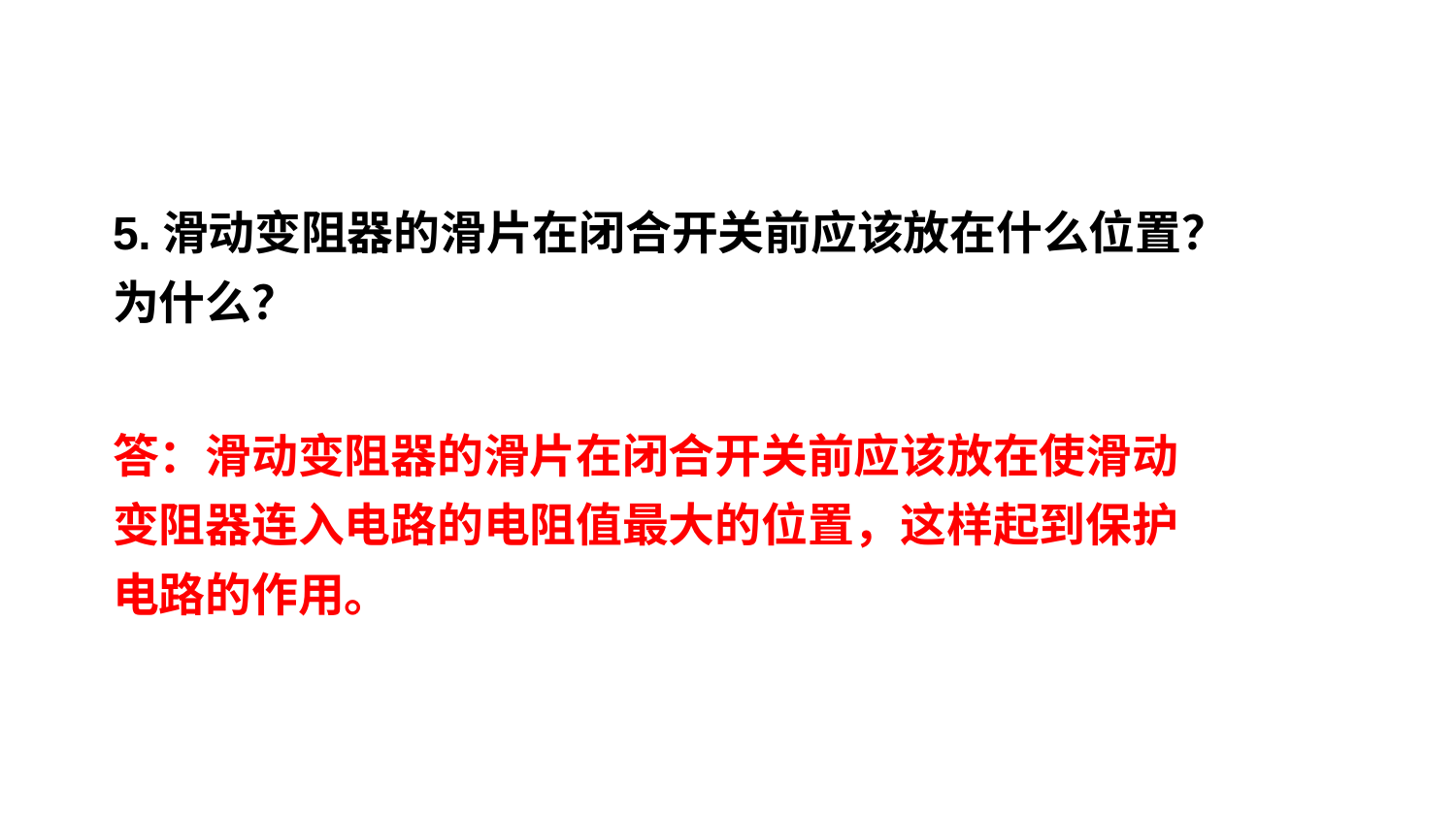

5.滑动变阻器的滑片在闭合开关前应该放在什么位置？为什么？
答：滑动变阻器的滑片在闭合开关前应该放在使滑动变阻器连入电路的电阻值最大的位置，这样起到保护电路的作用。